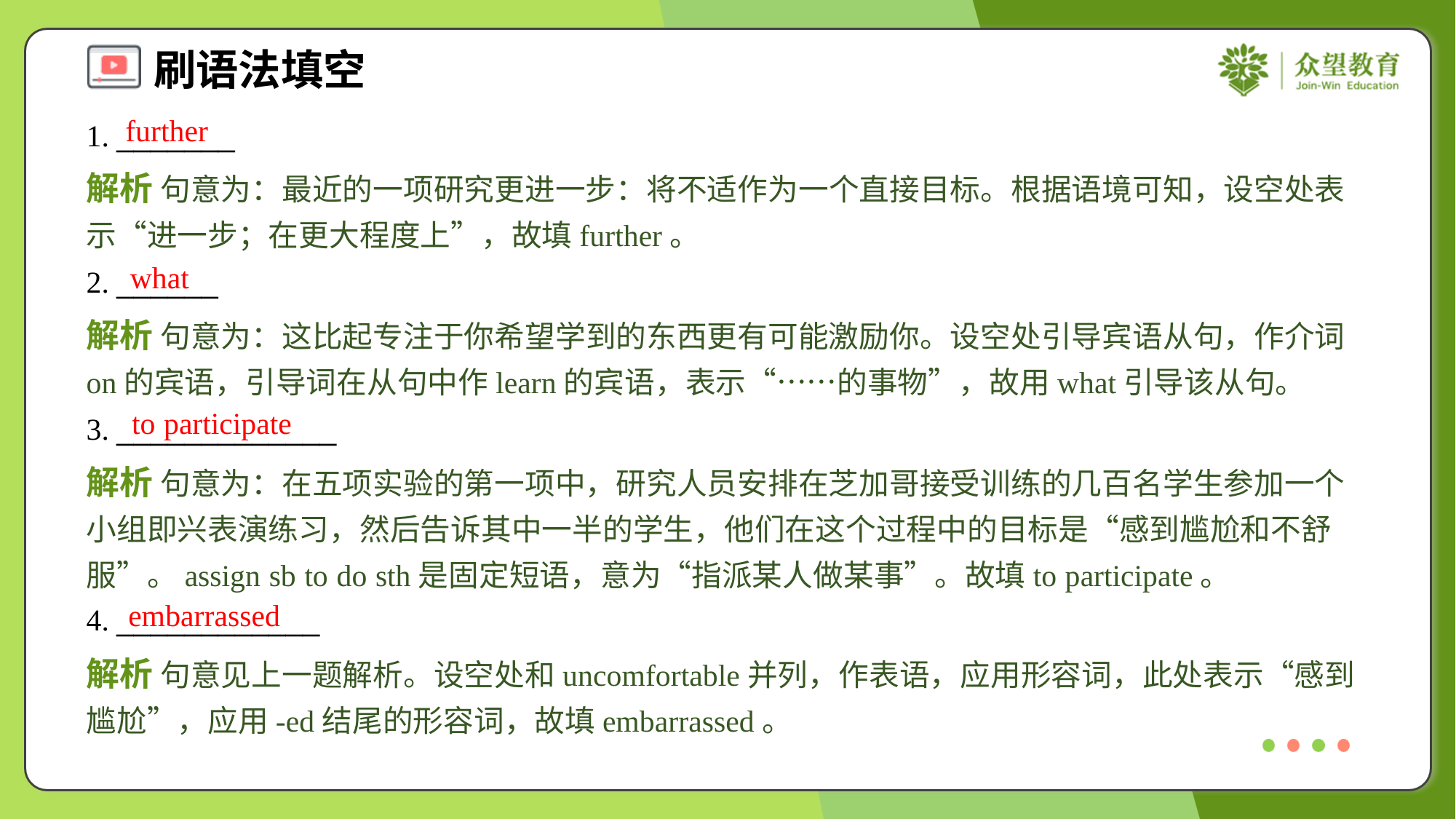

further
1. _______
解析 句意为：最近的一项研究更进一步：将不适作为一个直接目标。根据语境可知，设空处表示“进一步；在更大程度上”，故填further。
what
2. ______
解析 句意为：这比起专注于你希望学到的东西更有可能激励你。设空处引导宾语从句，作介词on的宾语，引导词在从句中作learn的宾语，表示“……的事物”，故用what引导该从句。
to participate
3. _____________
解析 句意为：在五项实验的第一项中，研究人员安排在芝加哥接受训练的几百名学生参加一个小组即兴表演练习，然后告诉其中一半的学生，他们在这个过程中的目标是“感到尴尬和不舒服”。assign sb to do sth是固定短语，意为“指派某人做某事”。故填to participate。
embarrassed
4. ____________
解析 句意见上一题解析。设空处和uncomfortable并列，作表语，应用形容词，此处表示“感到尴尬”，应用-ed结尾的形容词，故填embarrassed。